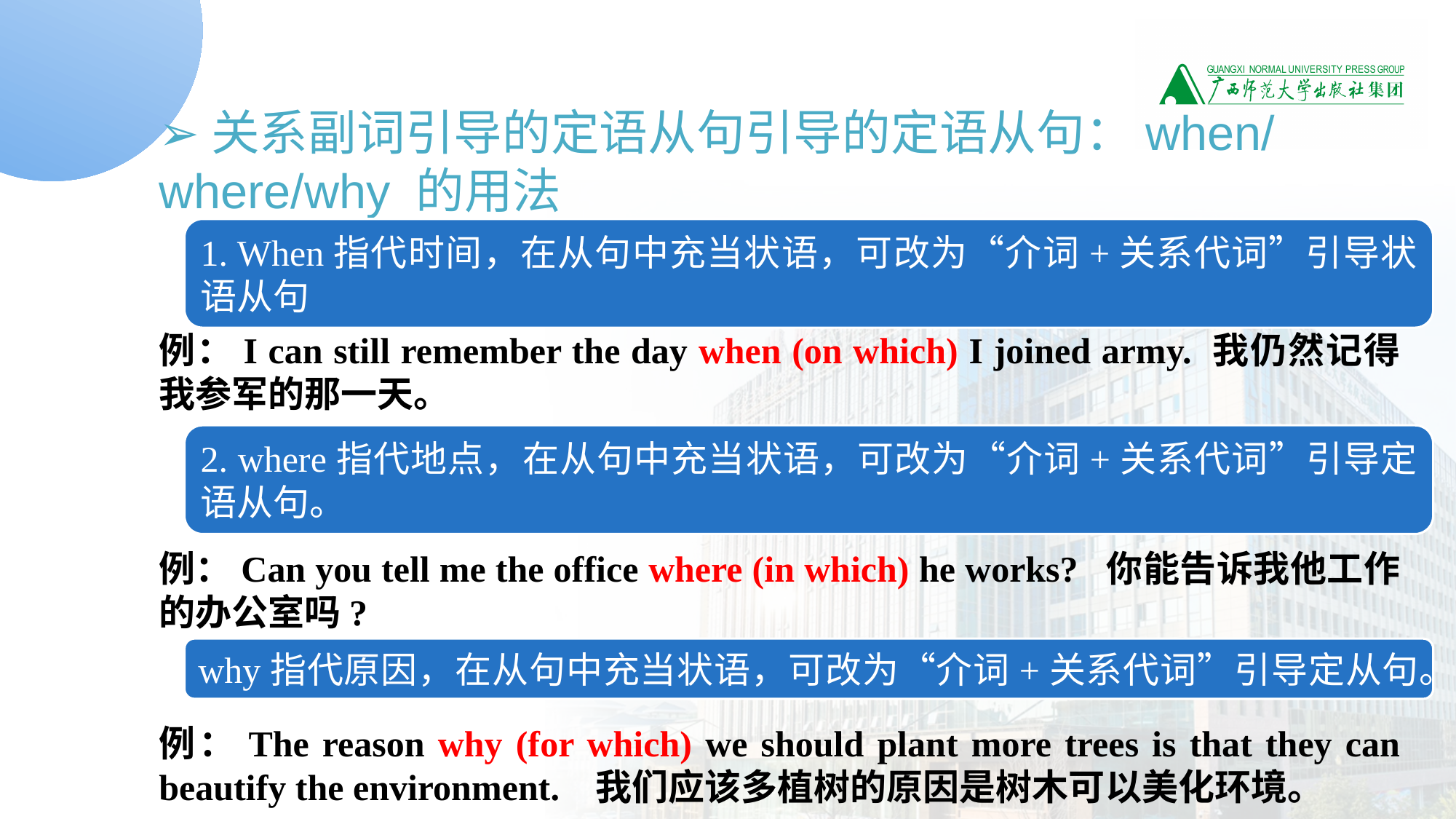

➢关系副词引导的定语从句引导的定语从句：when/where/why 的用法

例：I can still remember the day when (on which) I joined army. 我仍然记得我参军的那一天。

例：Can you tell me the office where (in which) he works?  你能告诉我他工作的办公室吗?

例：The reason why (for which) we should plant more trees is that they can beautify the environment.   我们应该多植树的原因是树木可以美化环境。
1. When指代时间，在从句中充当状语，可改为“介词+关系代词”引导状语从句
2. where指代地点，在从句中充当状语，可改为“介词+关系代词”引导定语从句。
why指代原因，在从句中充当状语，可改为“介词+关系代词”引导定从句。